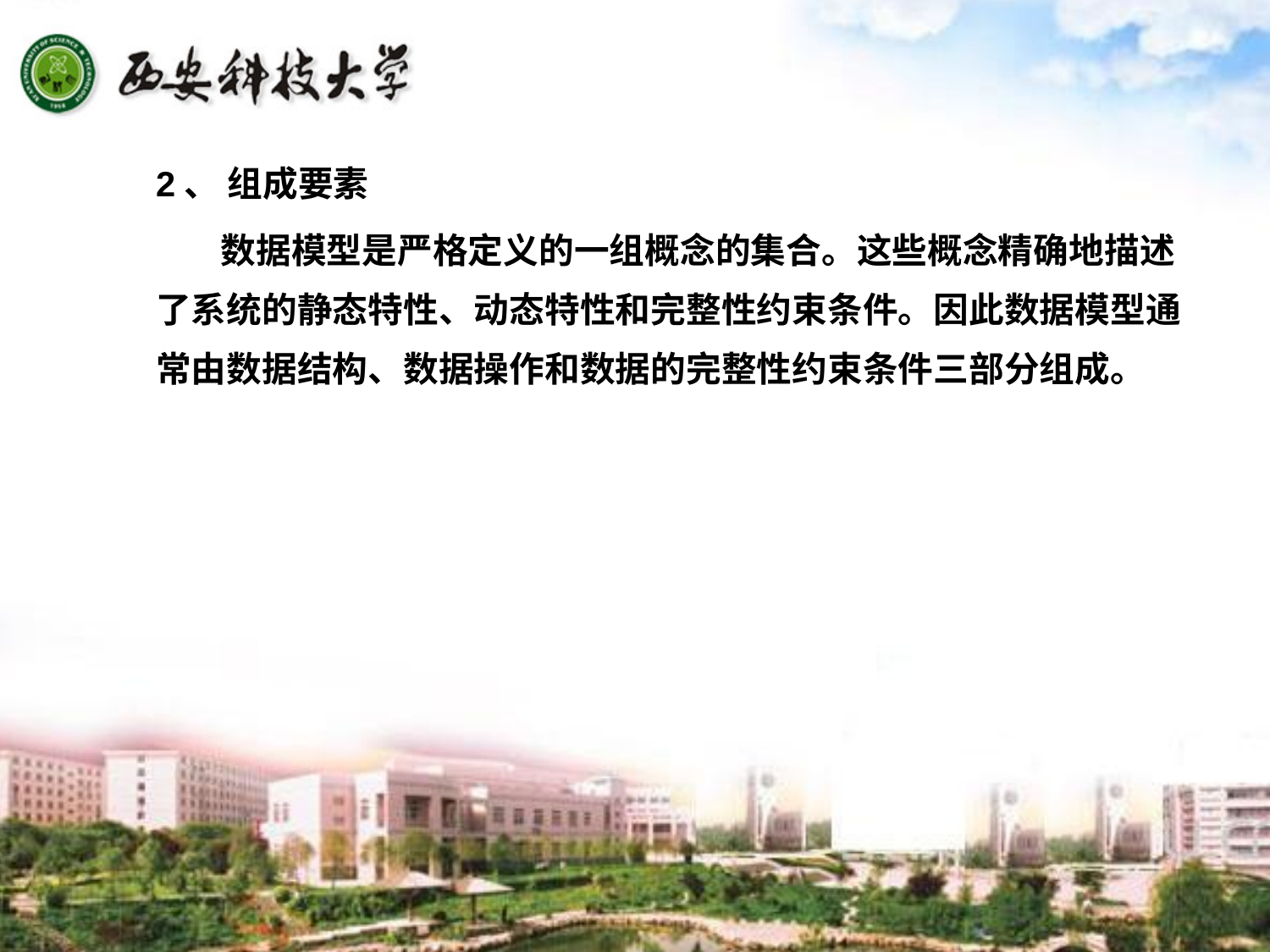

2、 组成要素
       数据模型是严格定义的一组概念的集合。这些概念精确地描述了系统的静态特性、动态特性和完整性约束条件。因此数据模型通常由数据结构、数据操作和数据的完整性约束条件三部分组成。